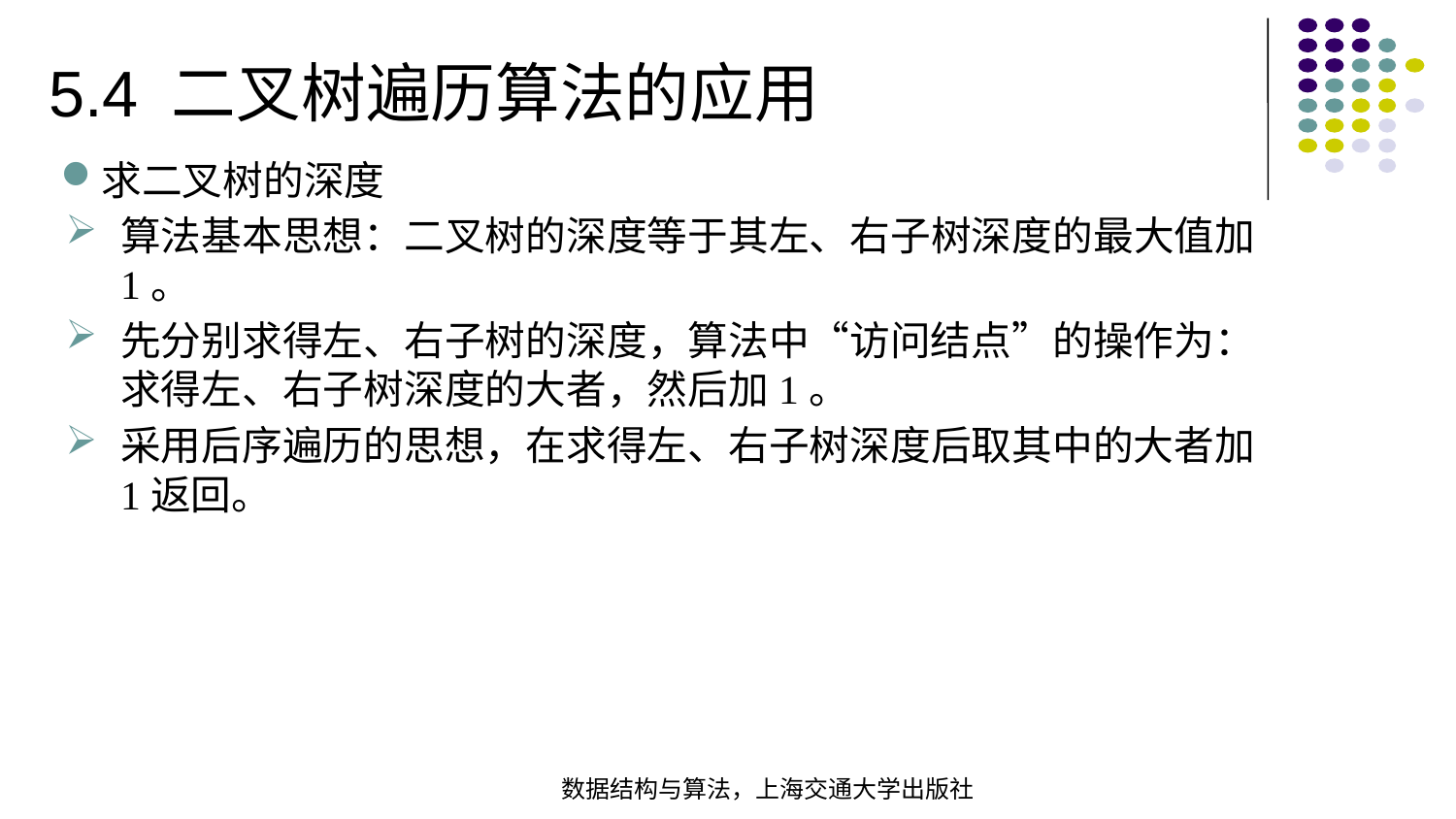

5.4 二叉树遍历算法的应用
求二叉树的深度
算法基本思想：二叉树的深度等于其左、右子树深度的最大值加1。
先分别求得左、右子树的深度，算法中“访问结点”的操作为：求得左、右子树深度的大者，然后加1。
采用后序遍历的思想，在求得左、右子树深度后取其中的大者加1返回。